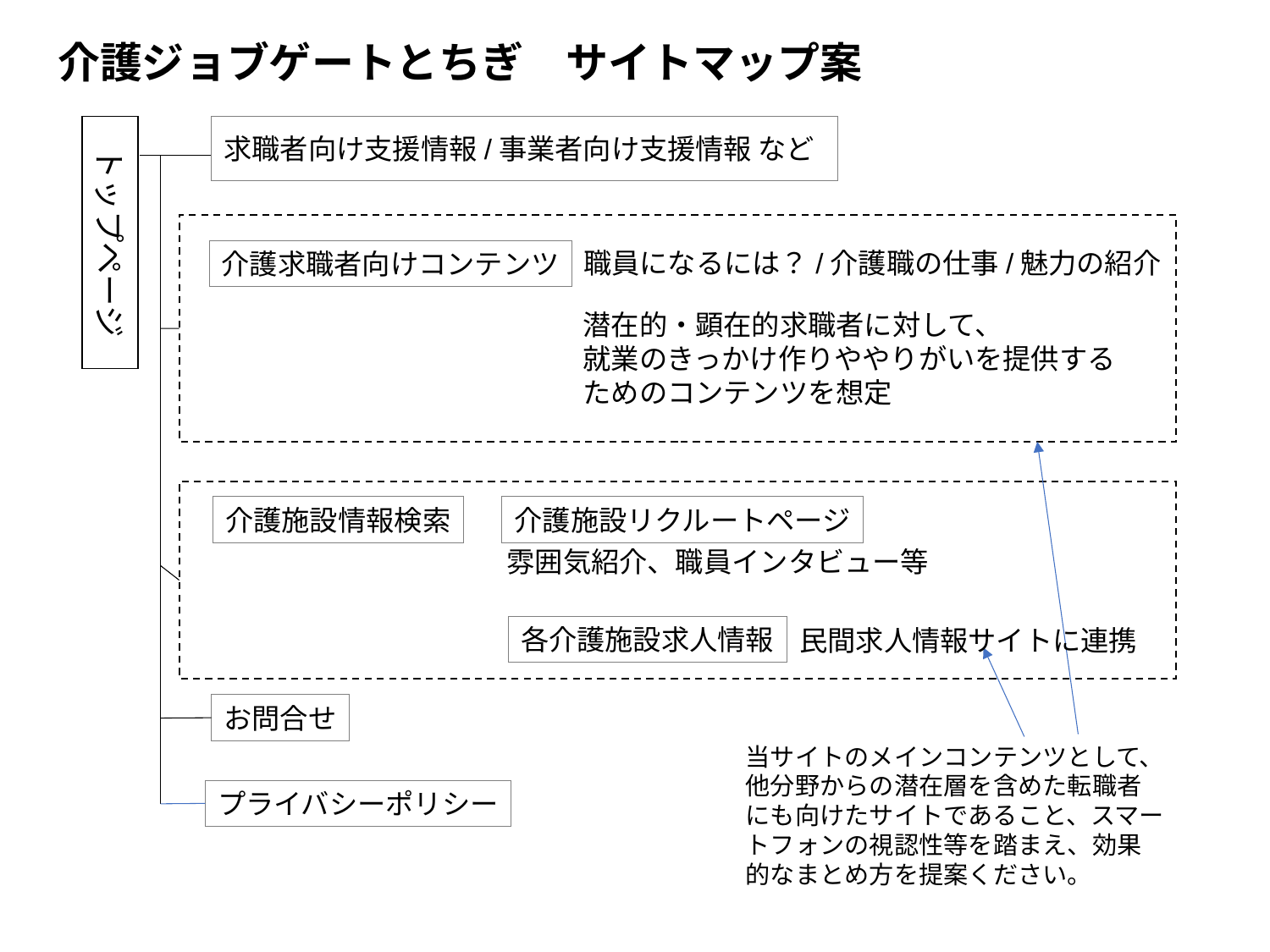

介護ジョブゲートとちぎ　サイトマップ案
トップページ

求職者向け支援情報/事業者向け支援情報 など

職員になるには？/介護職の仕事/魅力の紹介
介護求職者向けコンテンツ
潜在的・顕在的求職者に対して、
就業のきっかけ作りややりがいを提供する
ためのコンテンツを想定

介護施設情報検索
介護施設リクルートページ
雰囲気紹介、職員インタビュー等
各介護施設求人情報
民間求人情報サイトに連携
お問合せ
当サイトのメインコンテンツとして、他分野からの潜在層を含めた転職者にも向けたサイトであること、スマートフォンの視認性等を踏まえ、効果的なまとめ方を提案ください。
プライバシーポリシー